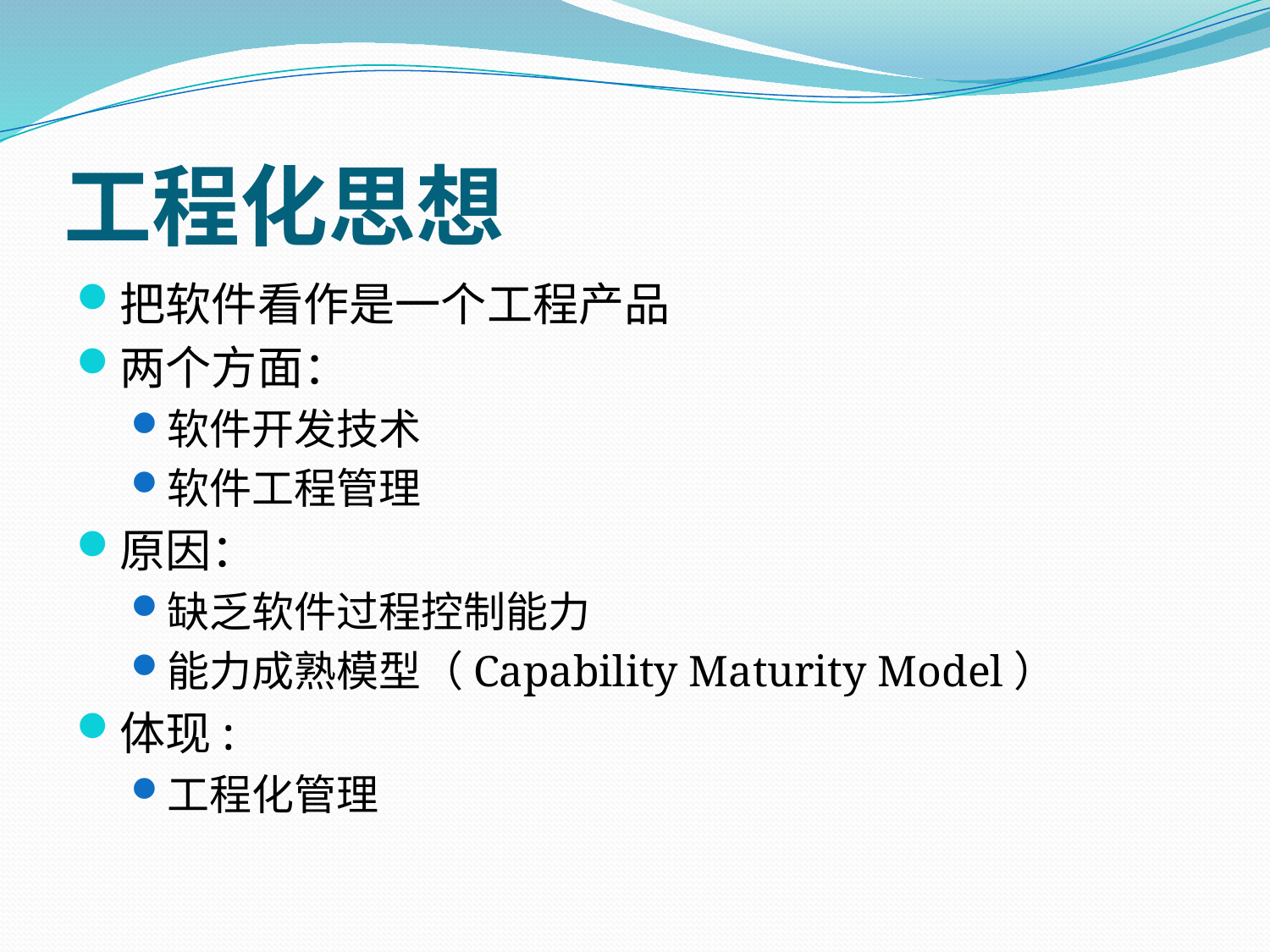

# 工程化思想
把软件看作是一个工程产品
两个方面：
软件开发技术
软件工程管理
原因：
缺乏软件过程控制能力
能力成熟模型（Capability Maturity Model）
体现:
工程化管理